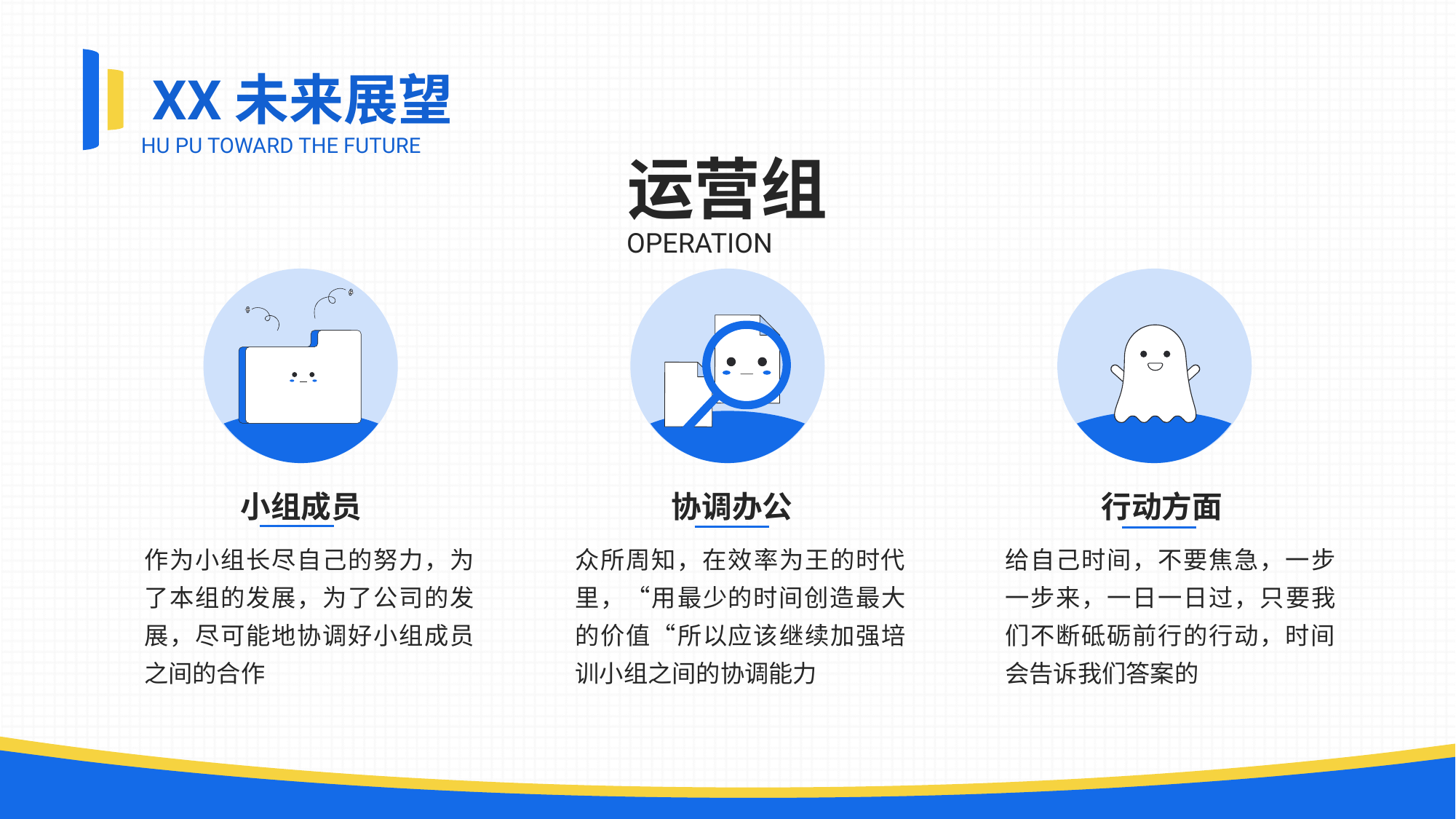

XX未来展望

HU PU TOWARD THE FUTURE
运营组
OPERATION

小组成员
协调办公
行动方面
作为小组长尽自己的努力，为了本组的发展，为了公司的发展，尽可能地协调好小组成员之间的合作
众所周知，在效率为王的时代里，“用最少的时间创造最大的价值“所以应该继续加强培训小组之间的协调能力
给自己时间，不要焦急，一步一步来，一日一日过，只要我们不断砥砺前行的行动，时间会告诉我们答案的